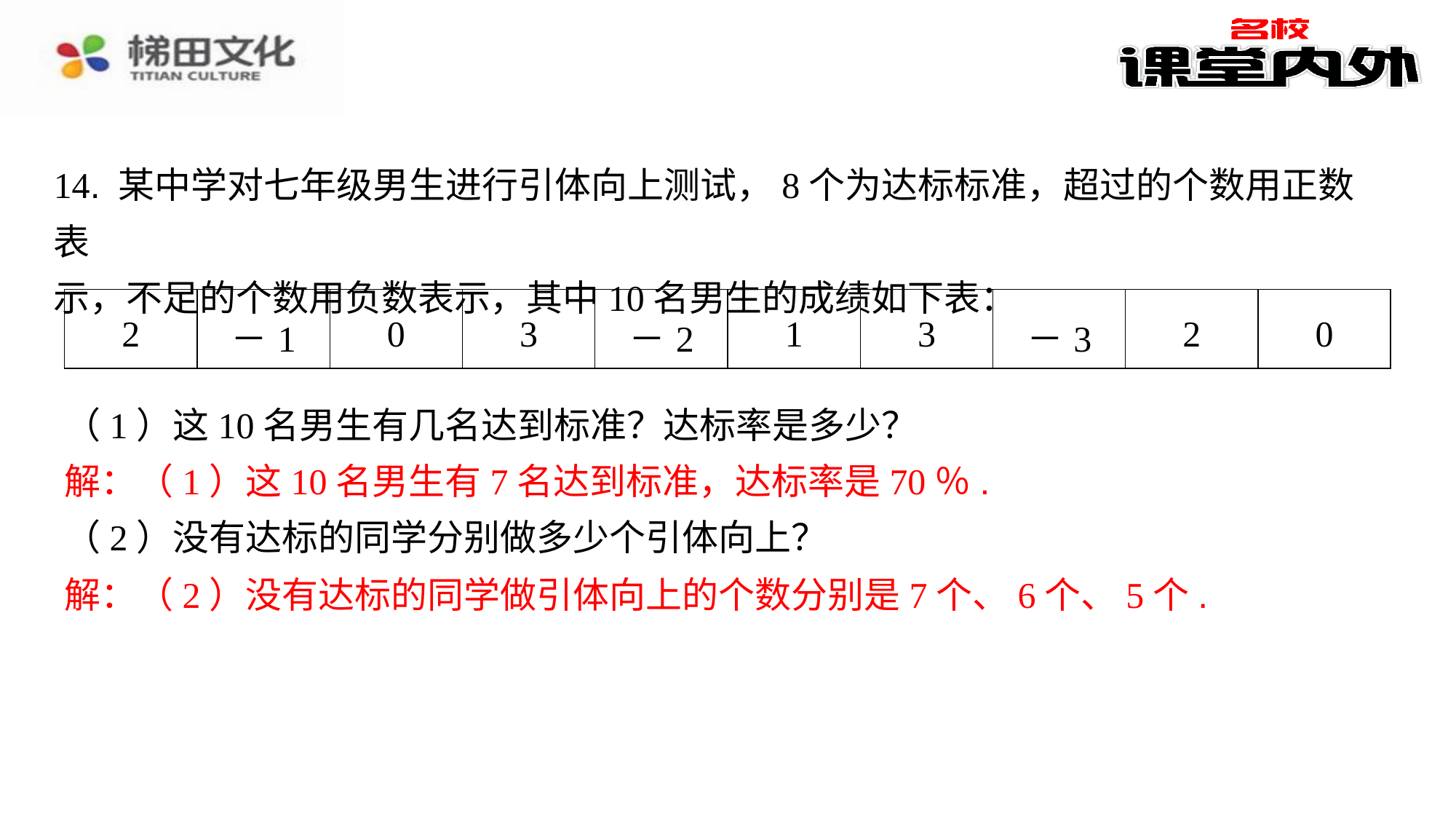

14. 某中学对七年级男生进行引体向上测试，8个为达标标准，超过的个数用正数表
示，不足的个数用负数表示，其中10名男生的成绩如下表：
| 2 | －1 | 0 | 3 | －2 | 1 | 3 | －3 | 2 | 0 |
| --- | --- | --- | --- | --- | --- | --- | --- | --- | --- |
（1）这10名男生有几名达到标准？达标率是多少？
解：（1）这10名男生有7名达到标准，达标率是70％.
（2）没有达标的同学分别做多少个引体向上？
解：（2）没有达标的同学做引体向上的个数分别是7个、6个、5个.
解：（1）这10名男生有7名达到标准，达标率是70％.
解：（2）没有达标的同学做引体向上的个数分别是7个、6个、5个.